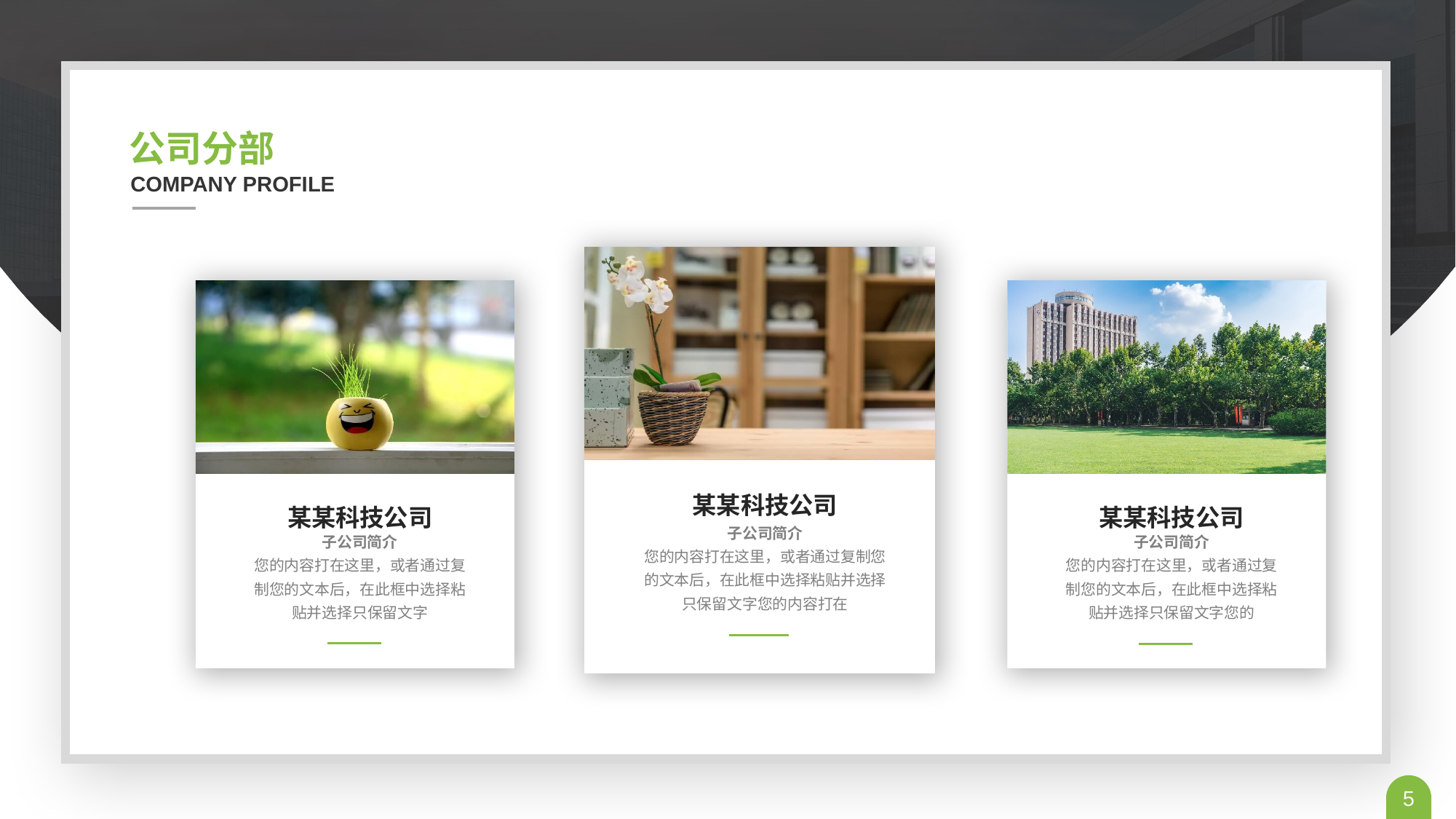

公司分部
COMPANY PROFILE

某某科技公司
子公司简介
您的内容打在这里，或者通过复制您的文本后，在此框中选择粘贴并选择只保留文字您的内容打在

某某科技公司
子公司简介
您的内容打在这里，或者通过复制您的文本后，在此框中选择粘贴并选择只保留文字

某某科技公司
子公司简介
您的内容打在这里，或者通过复制您的文本后，在此框中选择粘贴并选择只保留文字您的